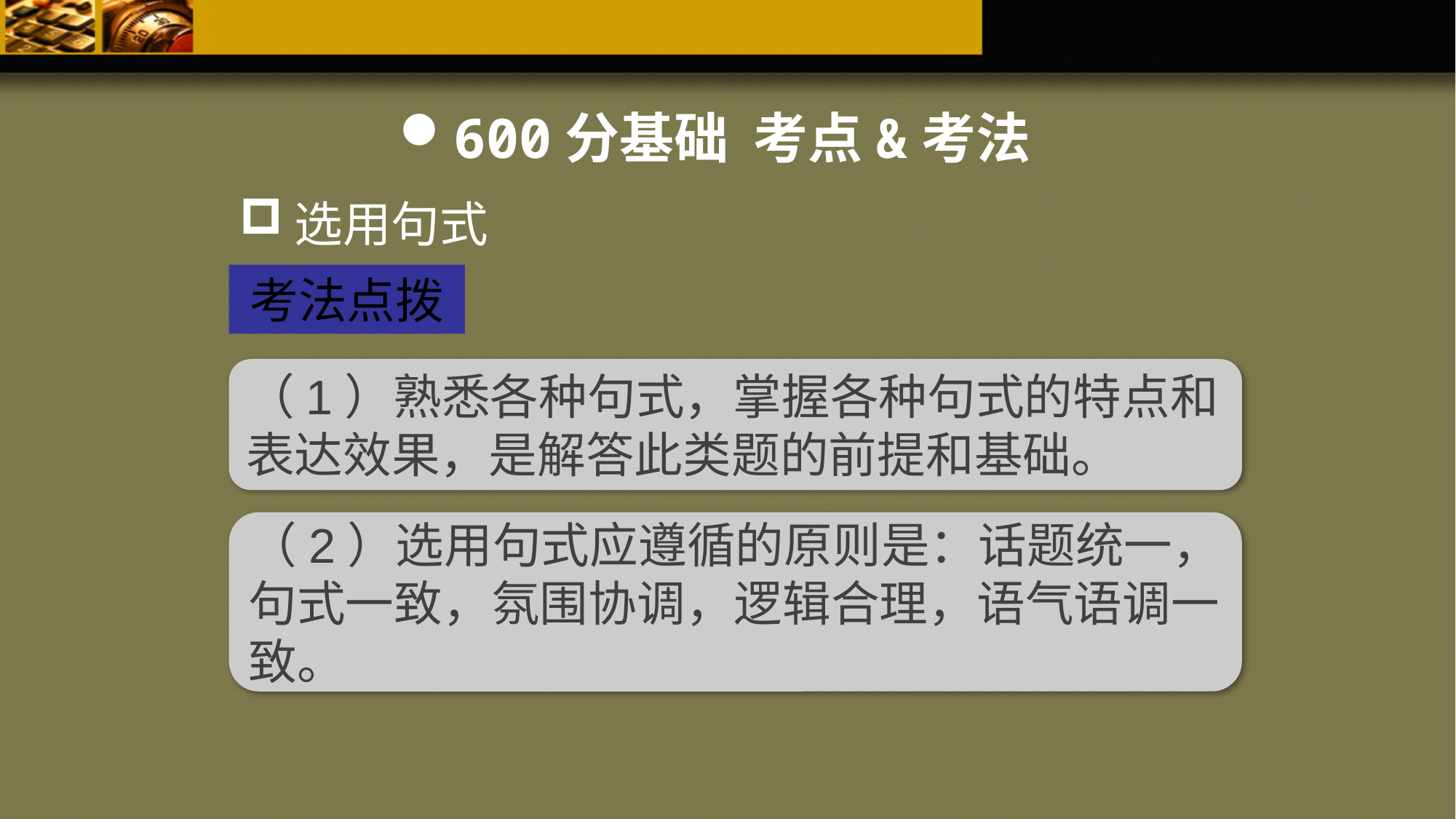

600分基础  考点&考法
选用句式
考法点拨
（1）熟悉各种句式，掌握各种句式的特点和表达效果，是解答此类题的前提和基础。
（2）选用句式应遵循的原则是：话题统一，句式一致，氛围协调，逻辑合理，语气语调一致。